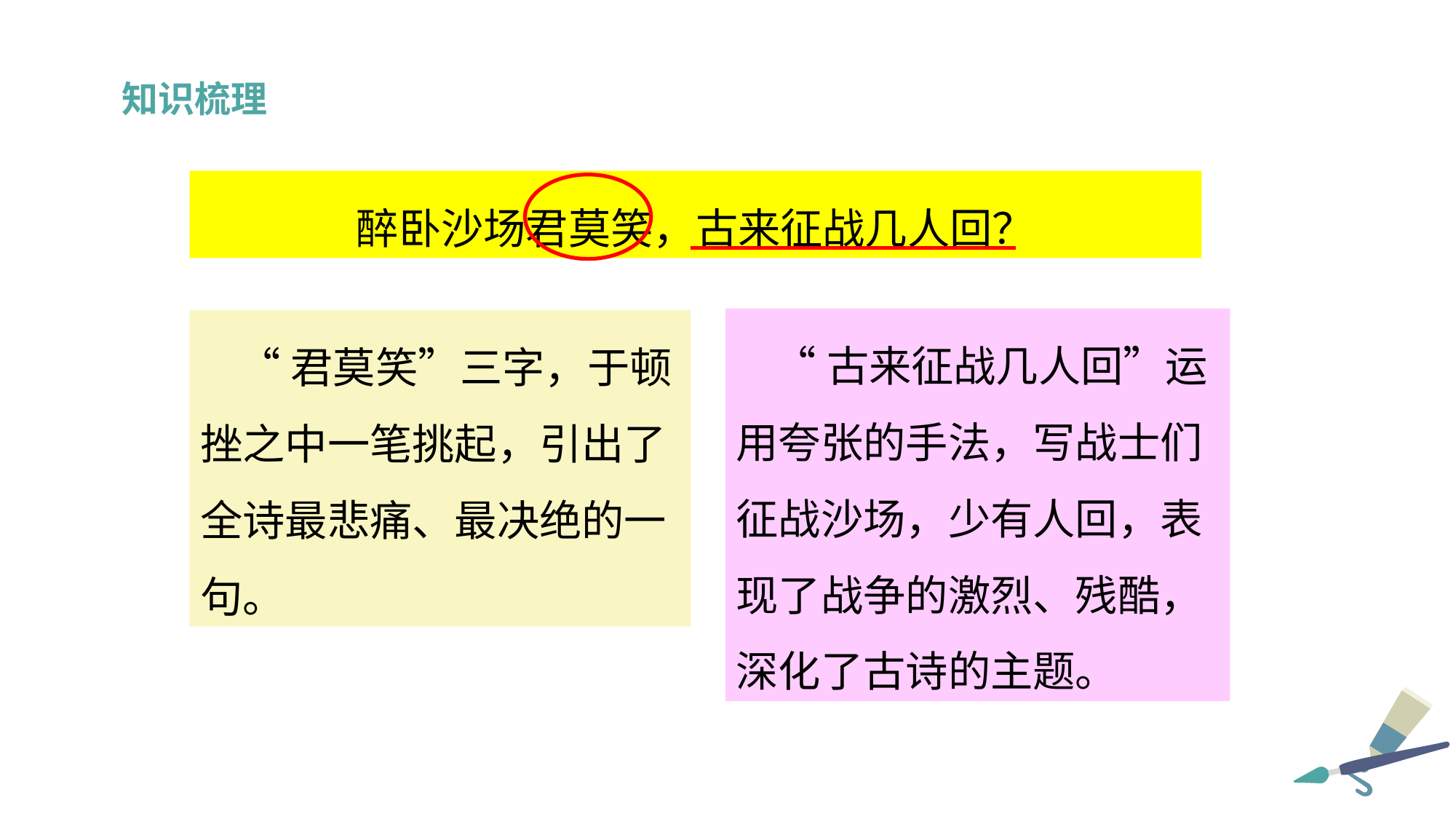

知识梳理
醉卧沙场君莫笑，古来征战几人回？

    “古来征战几人回”运用夸张的手法，写战士们征战沙场，少有人回，表现了战争的激烈、残酷，深化了古诗的主题。
    “君莫笑”三字，于顿挫之中一笔挑起，引出了全诗最悲痛、最决绝的一句。